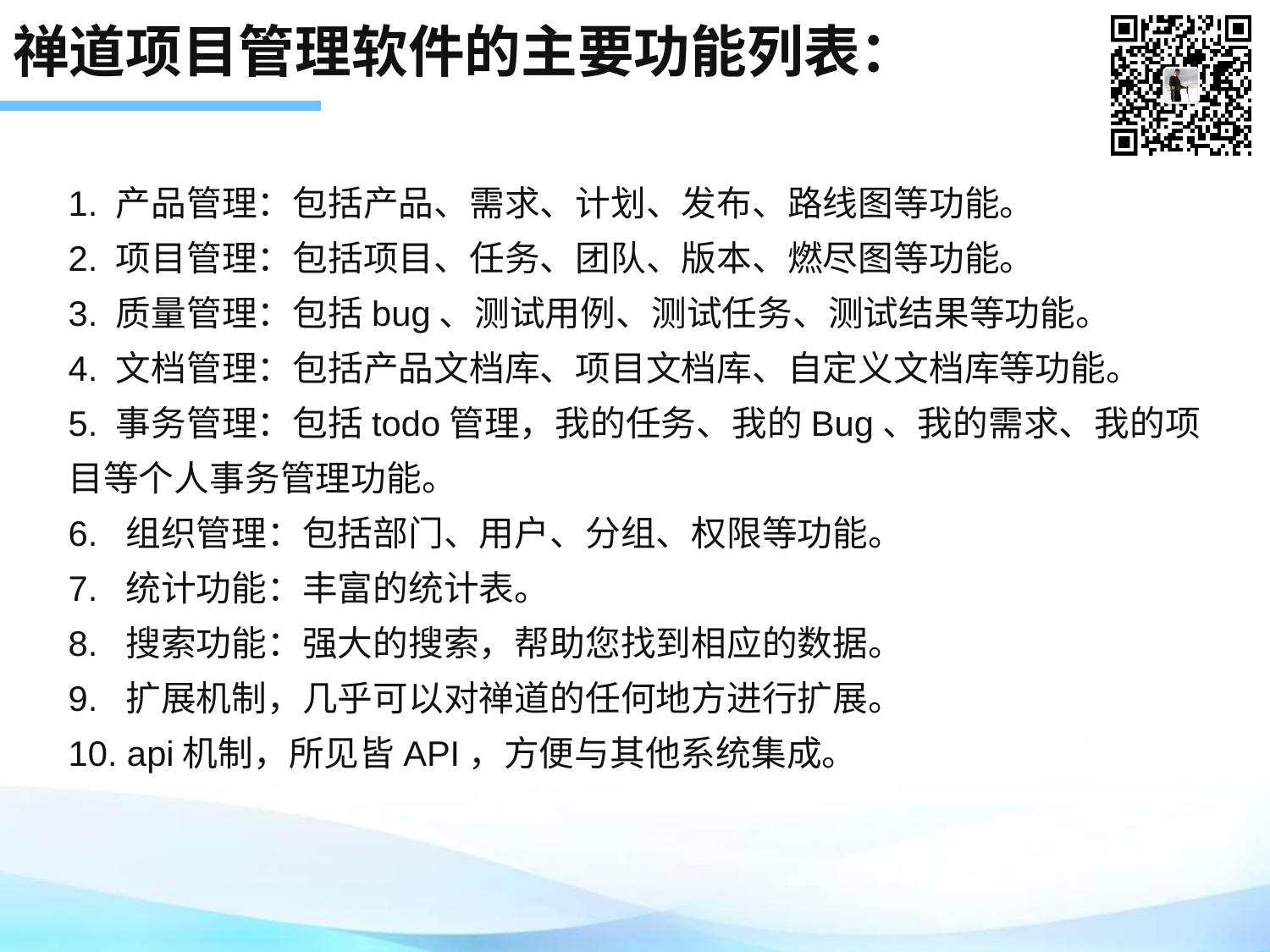

# 禅道项目管理软件的主要功能列表：
1. 产品管理：包括产品、需求、计划、发布、路线图等功能。
2. 项目管理：包括项目、任务、团队、版本、燃尽图等功能。
3. 质量管理：包括bug、测试用例、测试任务、测试结果等功能。
4. 文档管理：包括产品文档库、项目文档库、自定义文档库等功能。
5. 事务管理：包括todo管理，我的任务、我的Bug、我的需求、我的项目等个人事务管理功能。
6.  组织管理：包括部门、用户、分组、权限等功能。
7.  统计功能：丰富的统计表。
8.  搜索功能：强大的搜索，帮助您找到相应的数据。
9.  扩展机制，几乎可以对禅道的任何地方进行扩展。
10. api机制，所见皆API，方便与其他系统集成。